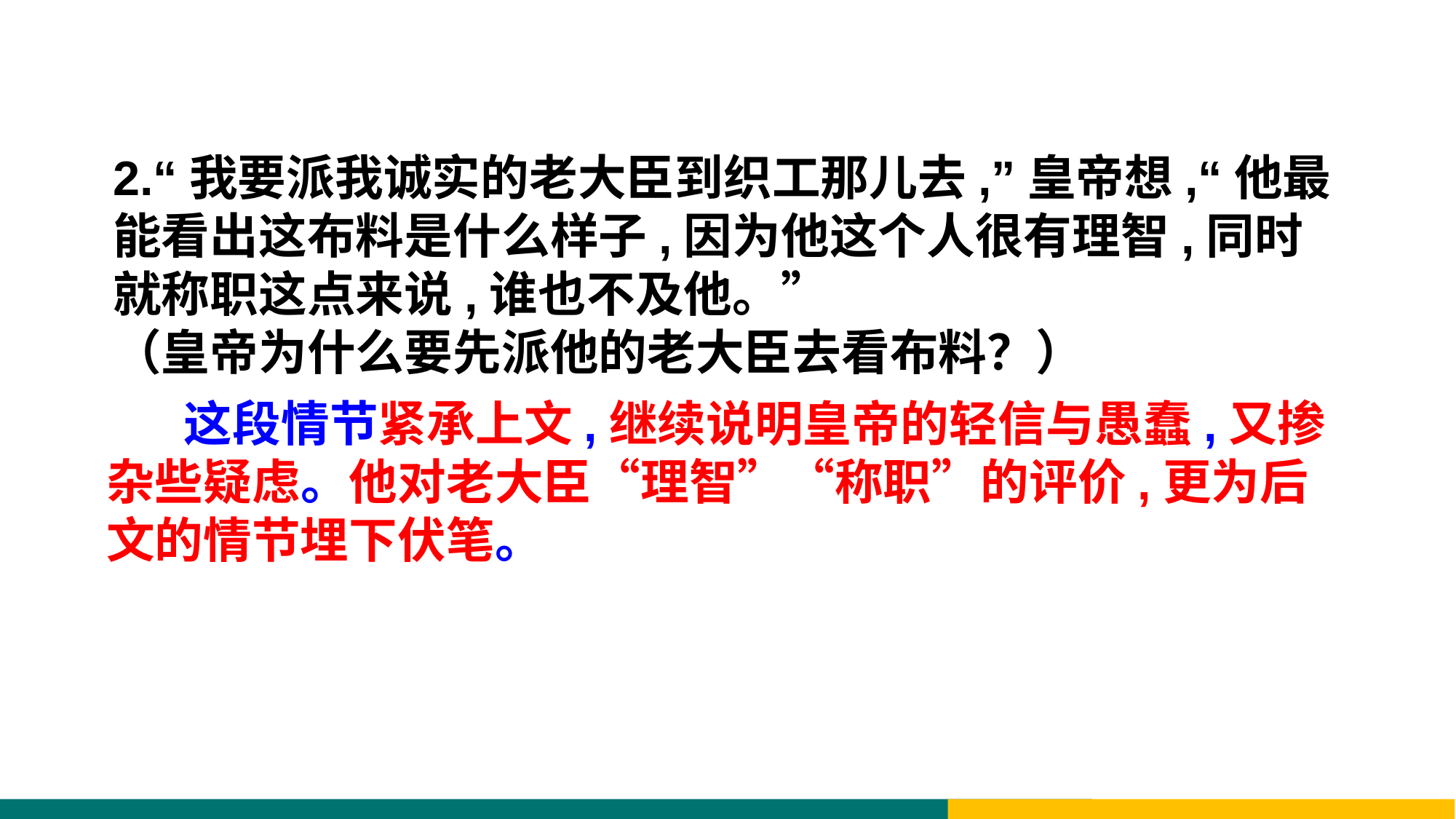

2.“我要派我诚实的老大臣到织工那儿去,”皇帝想,“他最能看出这布料是什么样子,因为他这个人很有理智,同时就称职这点来说,谁也不及他。”
（皇帝为什么要先派他的老大臣去看布料？）
       这段情节紧承上文,继续说明皇帝的轻信与愚蠢,又掺杂些疑虑。他对老大臣“理智”“称职”的评价,更为后文的情节埋下伏笔。